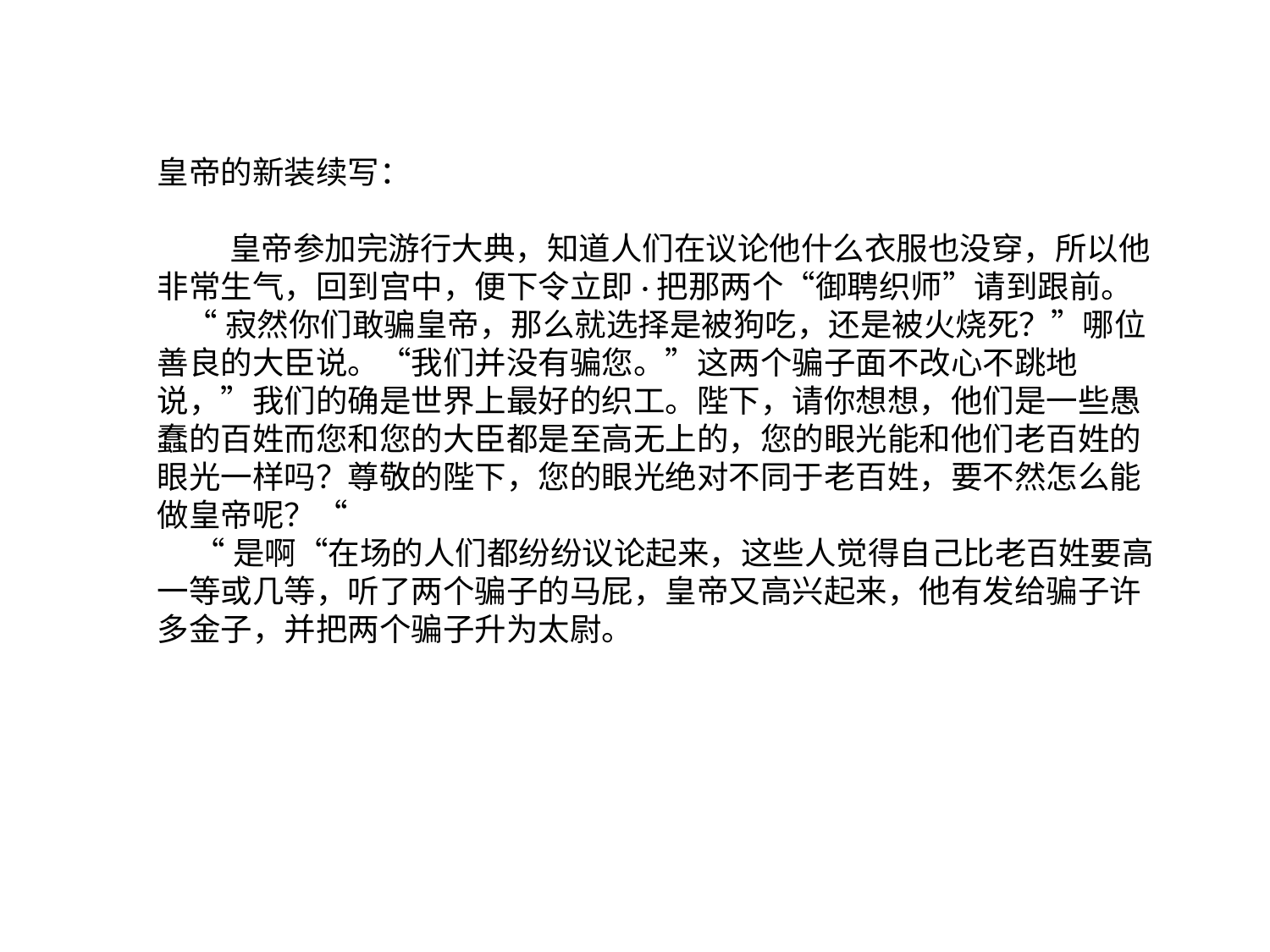

皇帝的新装续写：

         皇帝参加完游行大典，知道人们在议论他什么衣服也没穿，所以他非常生气，回到宫中，便下令立即·把那两个“御聘织师”请到跟前。
    “寂然你们敢骗皇帝，那么就选择是被狗吃，还是被火烧死？”哪位善良的大臣说。“我们并没有骗您。”这两个骗子面不改心不跳地说，”我们的确是世界上最好的织工。陛下，请你想想，他们是一些愚蠢的百姓而您和您的大臣都是至高无上的，您的眼光能和他们老百姓的眼光一样吗？尊敬的陛下，您的眼光绝对不同于老百姓，要不然怎么能做皇帝呢？“
     “是啊“在场的人们都纷纷议论起来，这些人觉得自己比老百姓要高一等或几等，听了两个骗子的马屁，皇帝又高兴起来，他有发给骗子许多金子，并把两个骗子升为太尉。